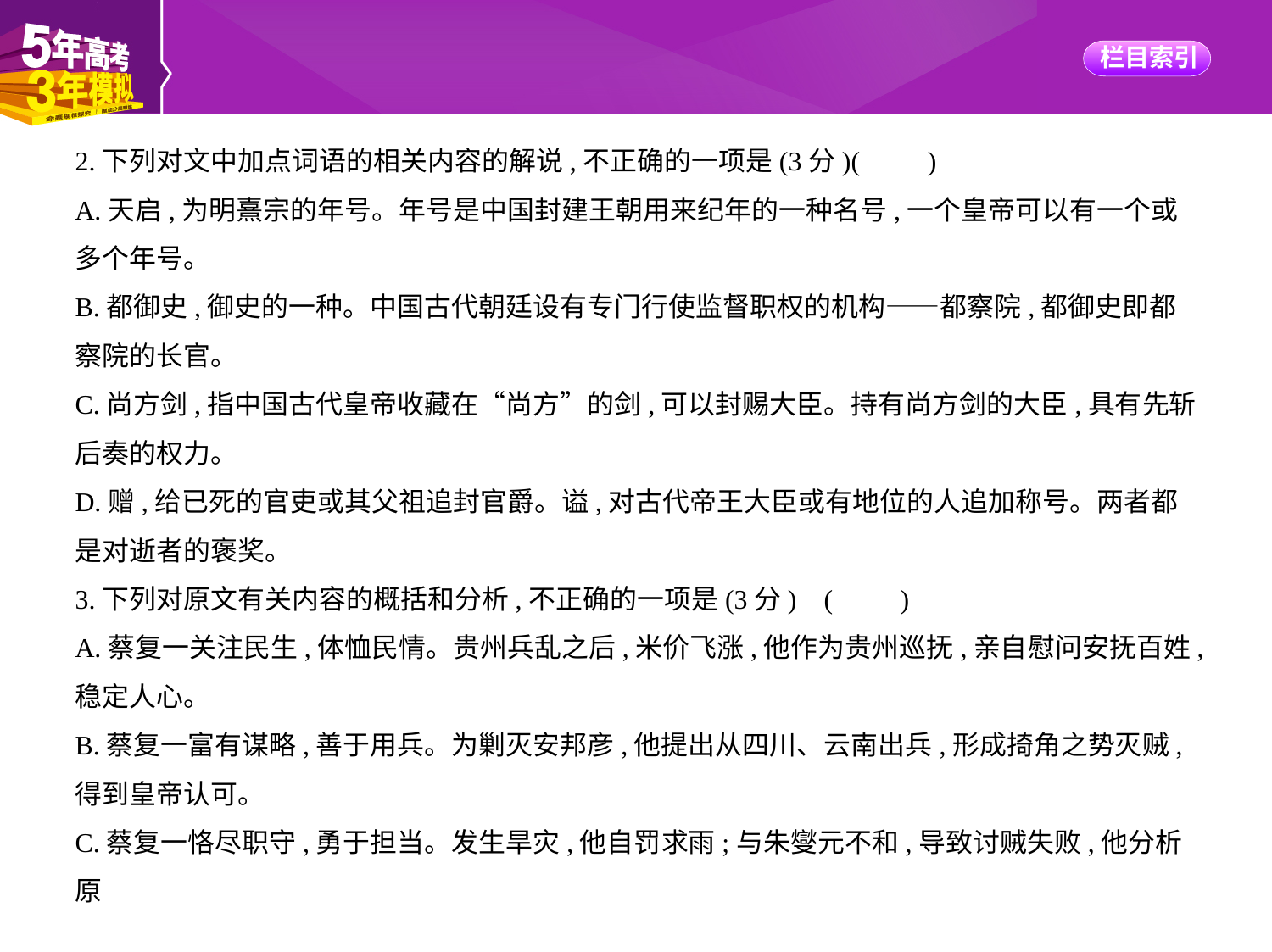

2.下列对文中加点词语的相关内容的解说,不正确的一项是(3分)(　　)
A.天启,为明熹宗的年号。年号是中国封建王朝用来纪年的一种名号,一个皇帝可以有一个或
多个年号。
B.都御史,御史的一种。中国古代朝廷设有专门行使监督职权的机构——都察院,都御史即都
察院的长官。
C.尚方剑,指中国古代皇帝收藏在“尚方”的剑,可以封赐大臣。持有尚方剑的大臣,具有先斩
后奏的权力。
D.赠,给已死的官吏或其父祖追封官爵。谥,对古代帝王大臣或有地位的人追加称号。两者都
是对逝者的褒奖。
3.下列对原文有关内容的概括和分析,不正确的一项是(3分) (　　)
A.蔡复一关注民生,体恤民情。贵州兵乱之后,米价飞涨,他作为贵州巡抚,亲自慰问安抚百姓,
稳定人心。
B.蔡复一富有谋略,善于用兵。为剿灭安邦彦,他提出从四川、云南出兵,形成掎角之势灭贼,
得到皇帝认可。
C.蔡复一恪尽职守,勇于担当。发生旱灾,他自罚求雨;与朱燮元不和,导致讨贼失败,他分析原